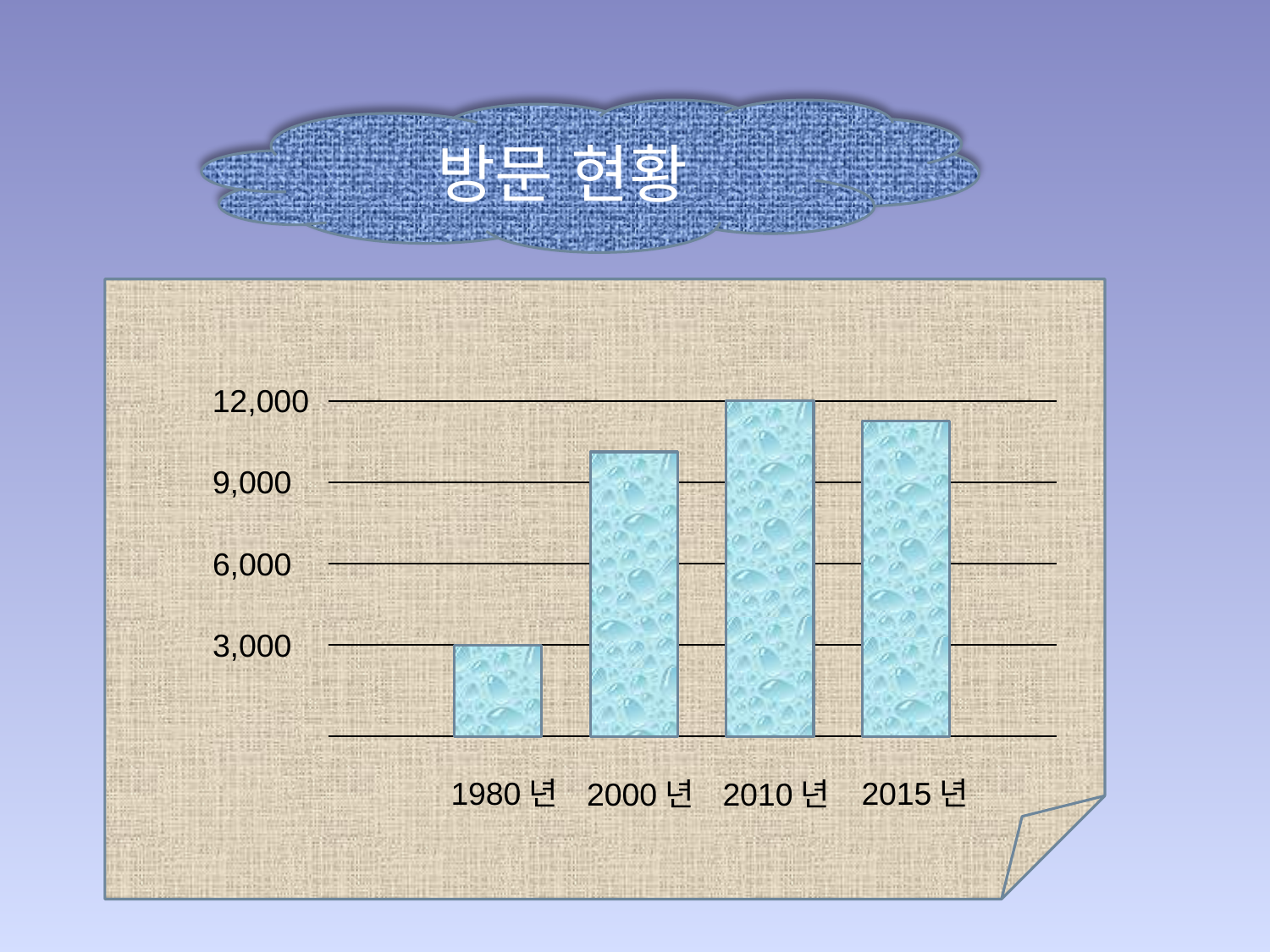

4
방문 현황

12,000

9,000
6,000
3,000

1980년
2015년
2000년
2010년